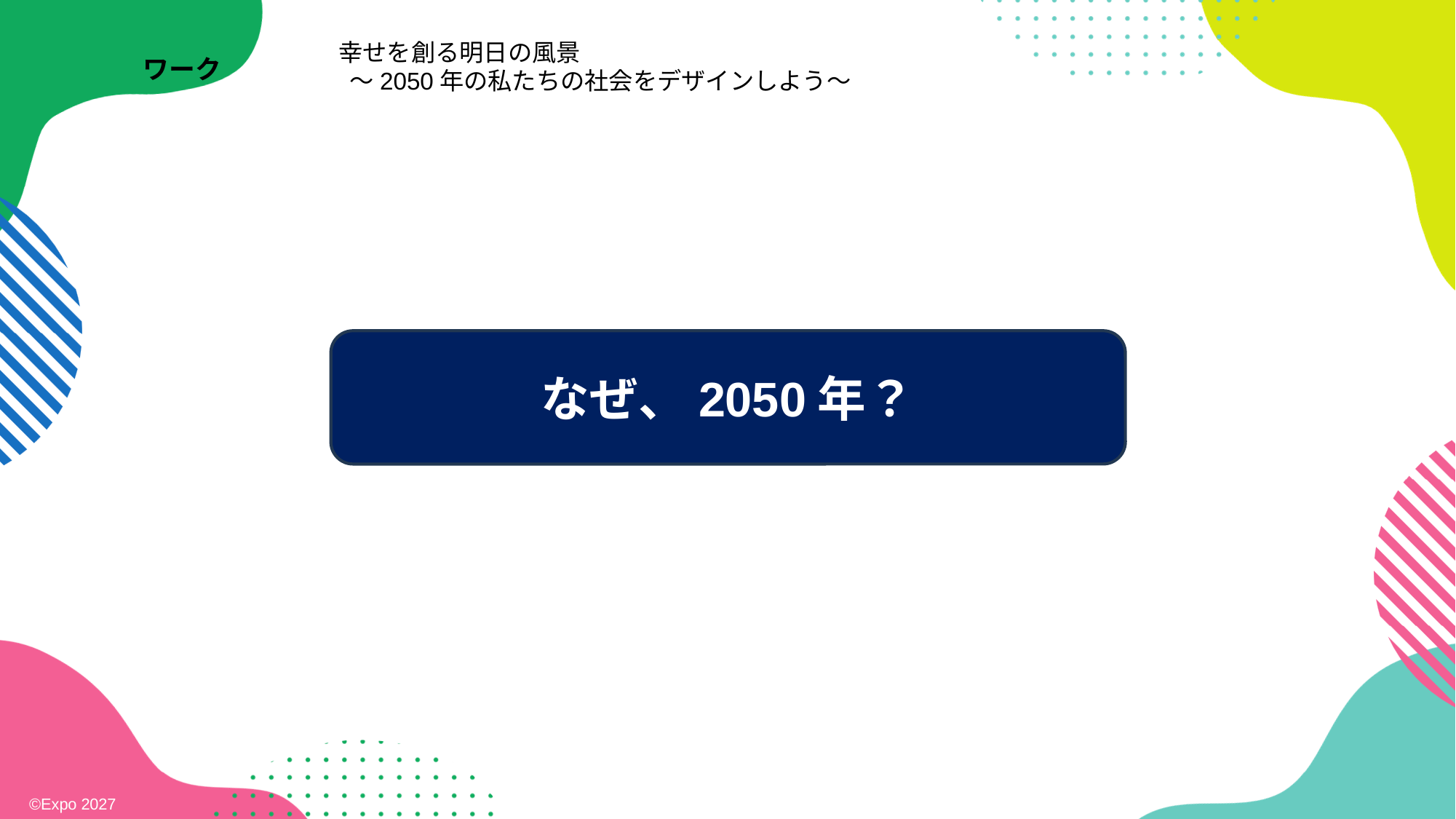

幸せを創る明日の風景
 ～2050年の私たちの社会をデザインしよう～

ワーク
なぜ、2050年？